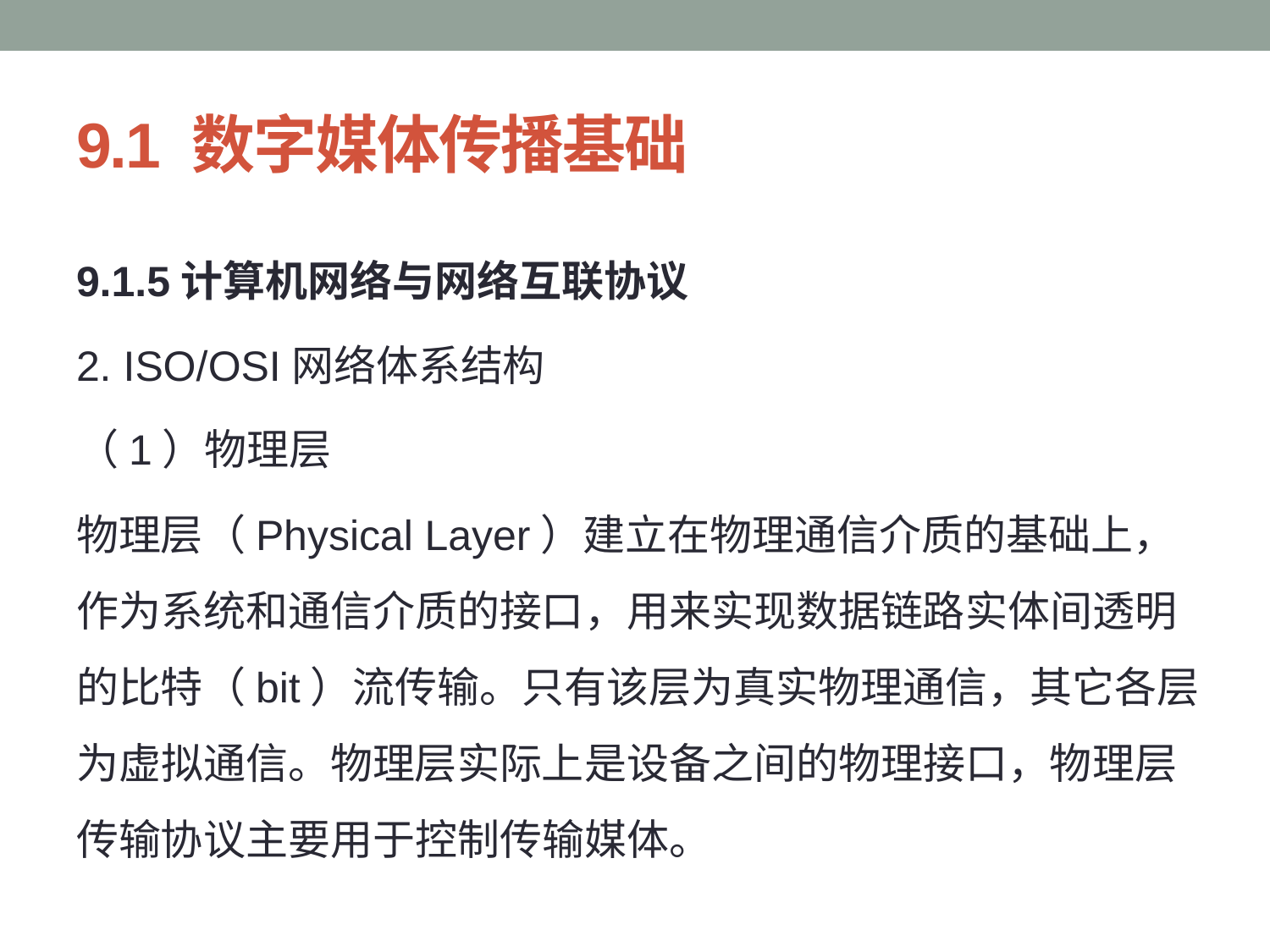

# 9.1 数字媒体传播基础
9.1.5计算机网络与网络互联协议
2. ISO/OSI网络体系结构
（1）物理层
物理层（Physical Layer）建立在物理通信介质的基础上，作为系统和通信介质的接口，用来实现数据链路实体间透明的比特（bit）流传输。只有该层为真实物理通信，其它各层为虚拟通信。物理层实际上是设备之间的物理接口，物理层传输协议主要用于控制传输媒体。